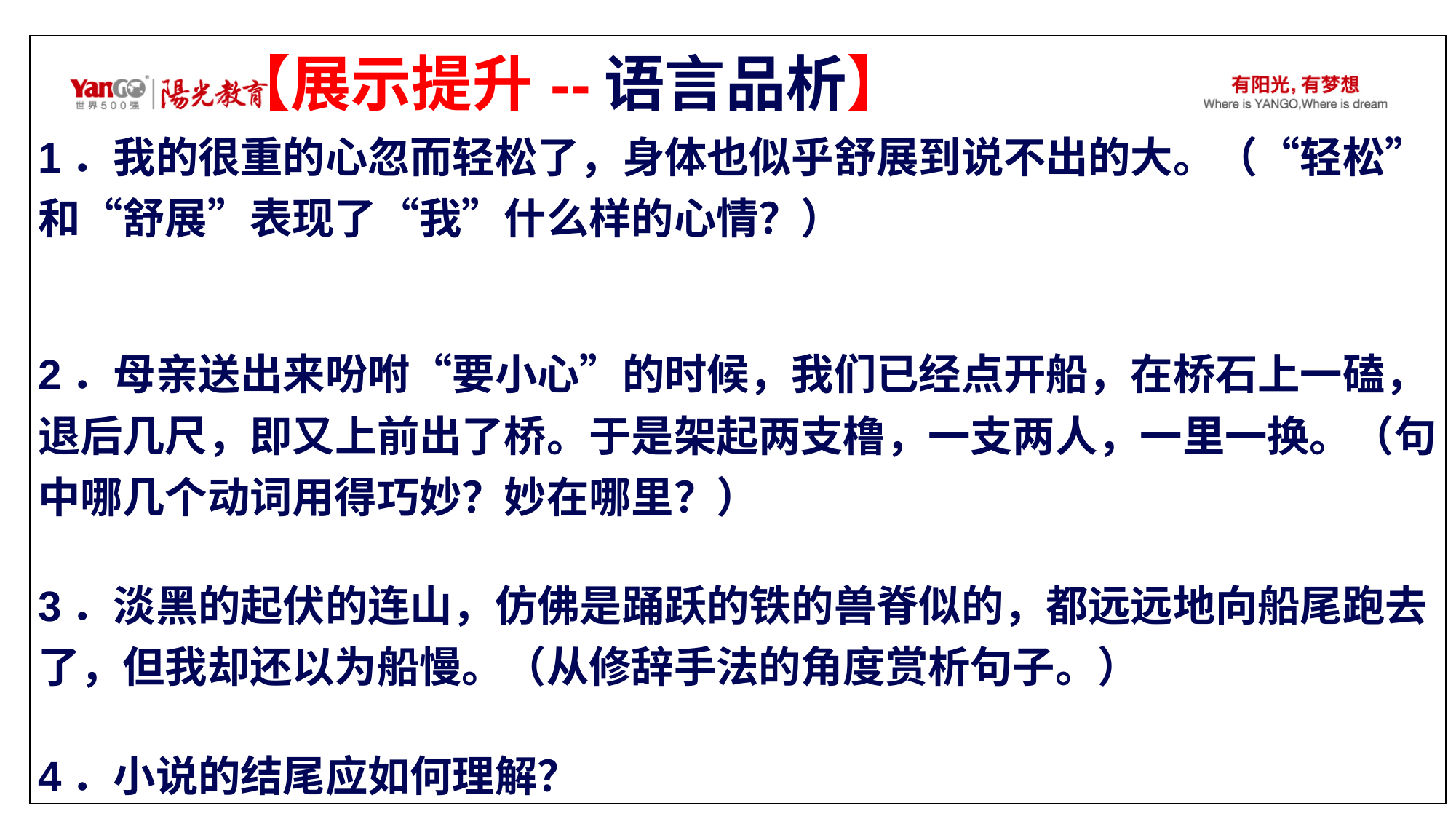

| 【展示提升--语言品析】 1．我的很重的心忽而轻松了，身体也似乎舒展到说不出的大。（“轻松”和“舒展”表现了“我”什么样的心情？） 2．母亲送出来吩咐“要小心”的时候，我们已经点开船，在桥石上一磕，退后几尺，即又上前出了桥。于是架起两支橹，一支两人，一里一换。（句中哪几个动词用得巧妙？妙在哪里？） 3．淡黑的起伏的连山，仿佛是踊跃的铁的兽脊似的，都远远地向船尾跑去了，但我却还以为船慢。（从修辞手法的角度赏析句子。） 4．小说的结尾应如何理解？ |
| --- |